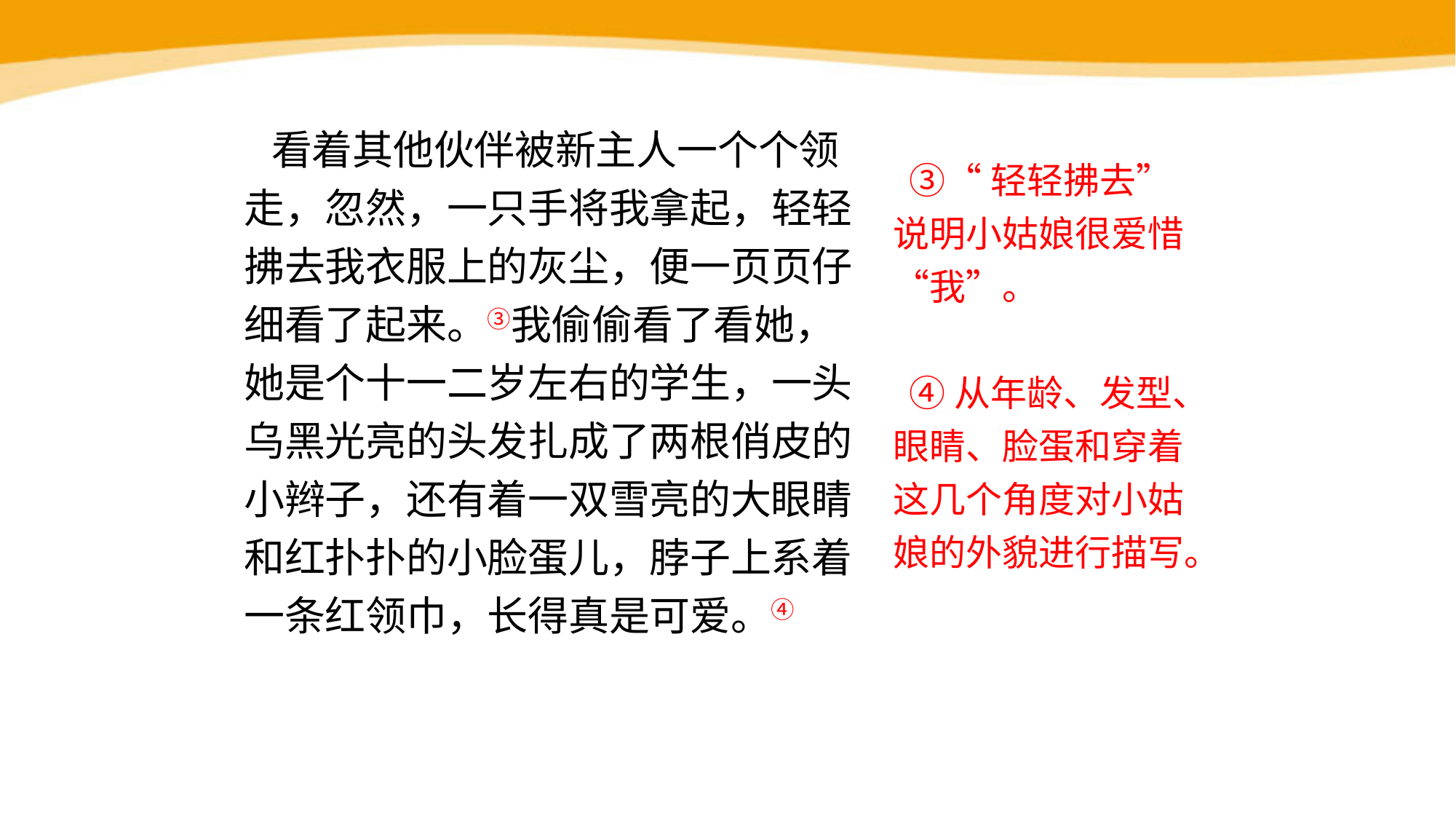

看着其他伙伴被新主人一个个领走，忽然，一只手将我拿起，轻轻拂去我衣服上的灰尘，便一页页仔细看了起来。③我偷偷看了看她，她是个十一二岁左右的学生，一头乌黑光亮的头发扎成了两根俏皮的小辫子，还有着一双雪亮的大眼睛和红扑扑的小脸蛋儿，脖子上系着一条红领巾，长得真是可爱。④

  ③“轻轻拂去”说明小姑娘很爱惜“我”。

  ④从年龄、发型、眼睛、脸蛋和穿着这几个角度对小姑娘的外貌进行描写。